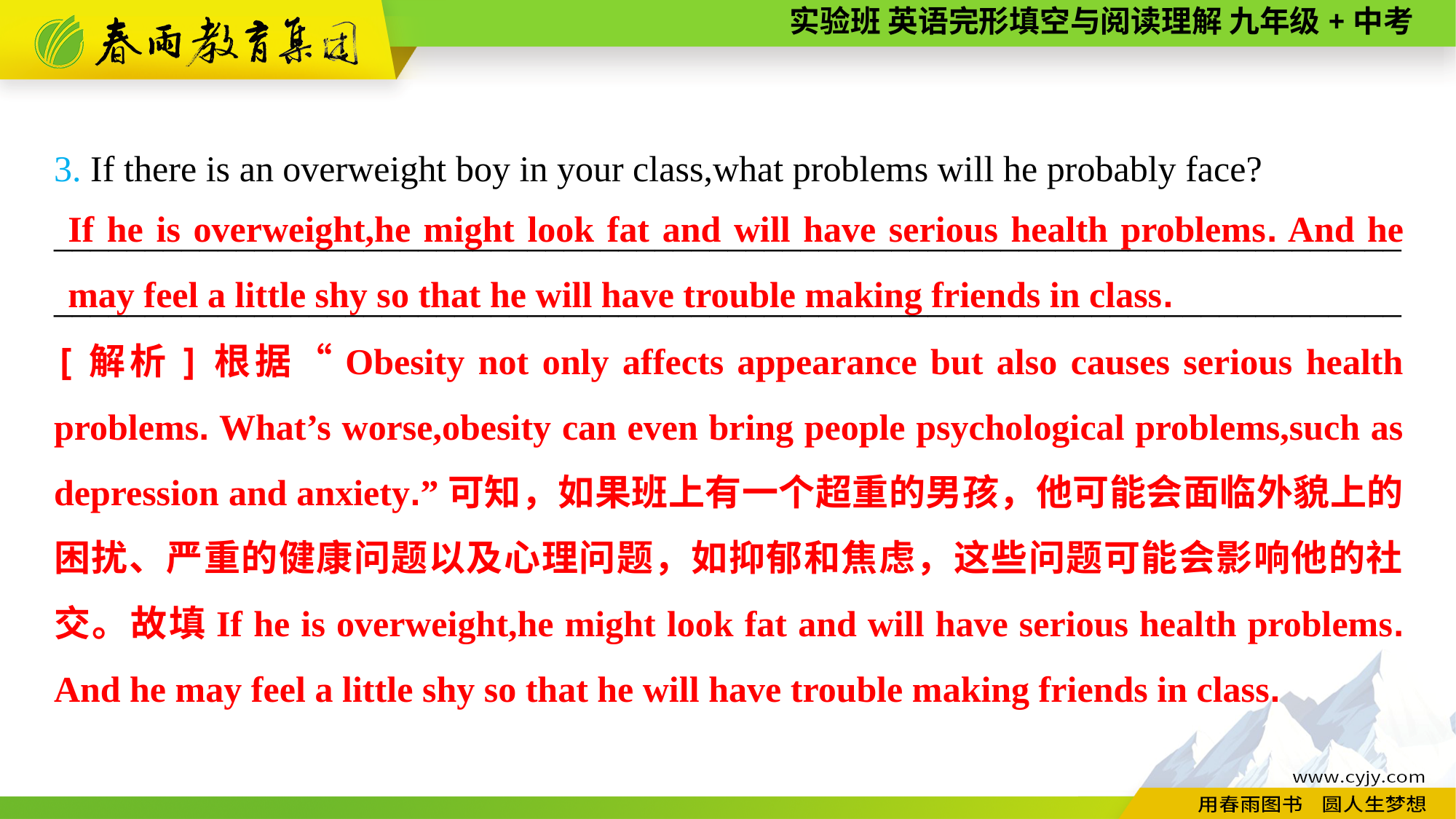

3. If there is an overweight boy in your class,what problems will he probably face?
__________________________________________________________________________ __________________________________________________________________________
If he is overweight,he might look fat and will have serious health problems. And he may feel a little shy so that he will have trouble making friends in class.
[解析]根据“Obesity not only affects appearance but also causes serious health problems. What’s worse,obesity can even bring people psychological problems,such as depression and anxiety.”可知，如果班上有一个超重的男孩，他可能会面临外貌上的困扰、严重的健康问题以及心理问题，如抑郁和焦虑，这些问题可能会影响他的社交。故填If he is overweight,he might look fat and will have serious health problems. And he may feel a little shy so that he will have trouble making friends in class.